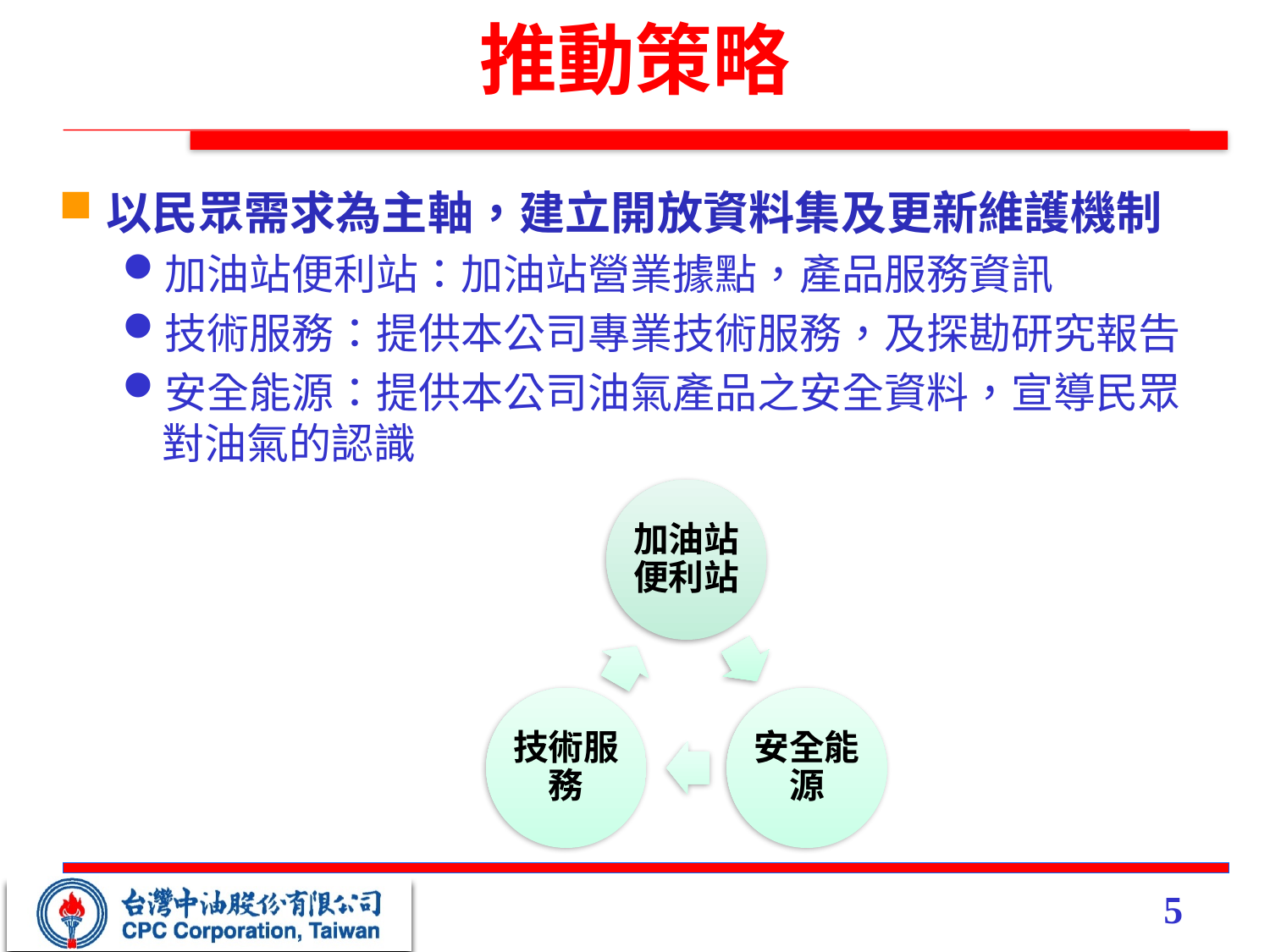

# 推動策略
以民眾需求為主軸，建立開放資料集及更新維護機制
加油站便利站：加油站營業據點，產品服務資訊
技術服務：提供本公司專業技術服務，及探勘研究報告
安全能源：提供本公司油氣產品之安全資料，宣導民眾對油氣的認識

加油站便利站

安全能源

技術服務